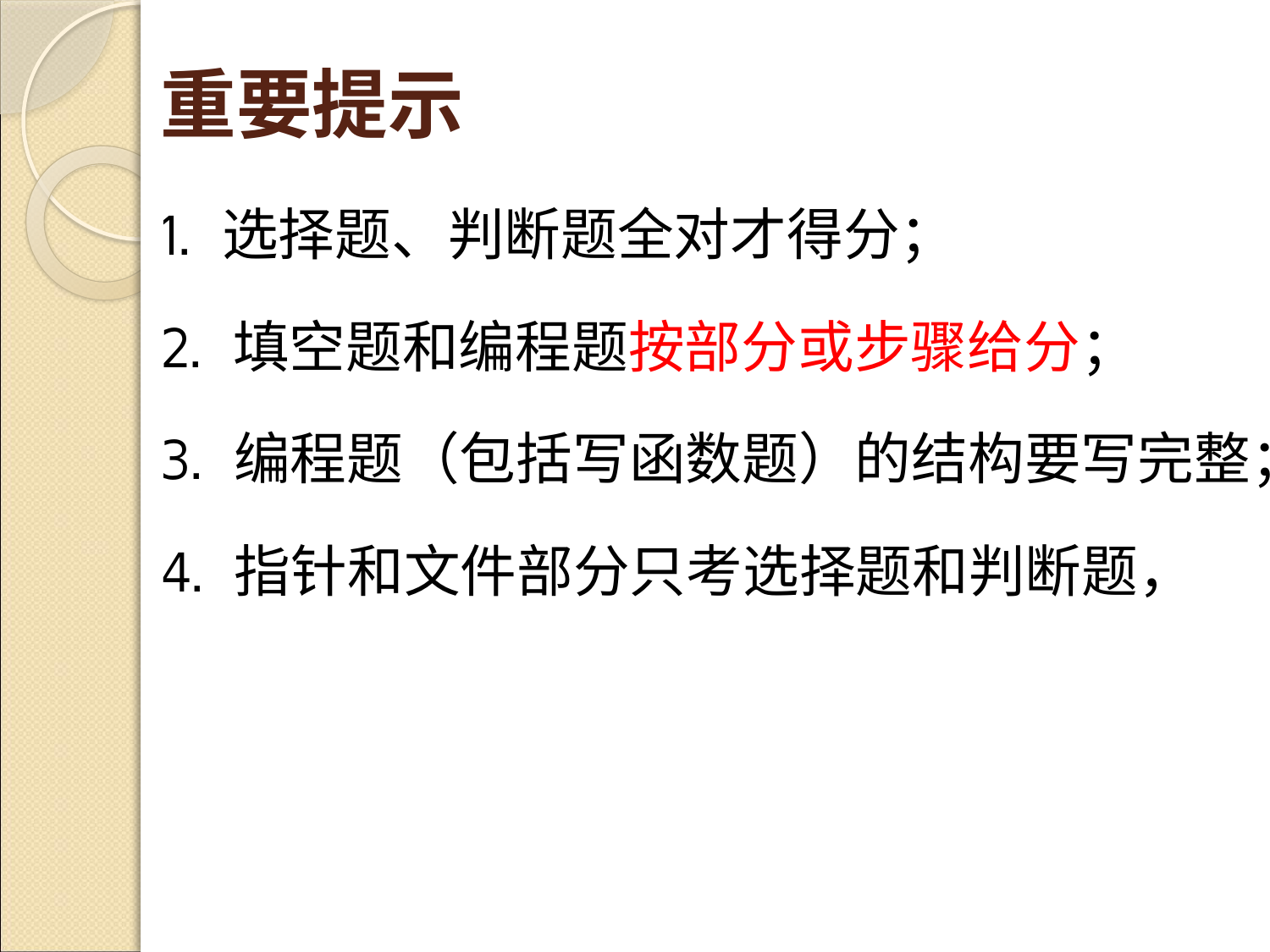

# 重要提示

1. 选择题、判断题全对才得分；
2. 填空题和编程题按部分或步骤给分；
3. 编程题（包括写函数题）的结构要写完整；
4. 指针和文件部分只考选择题和判断题，